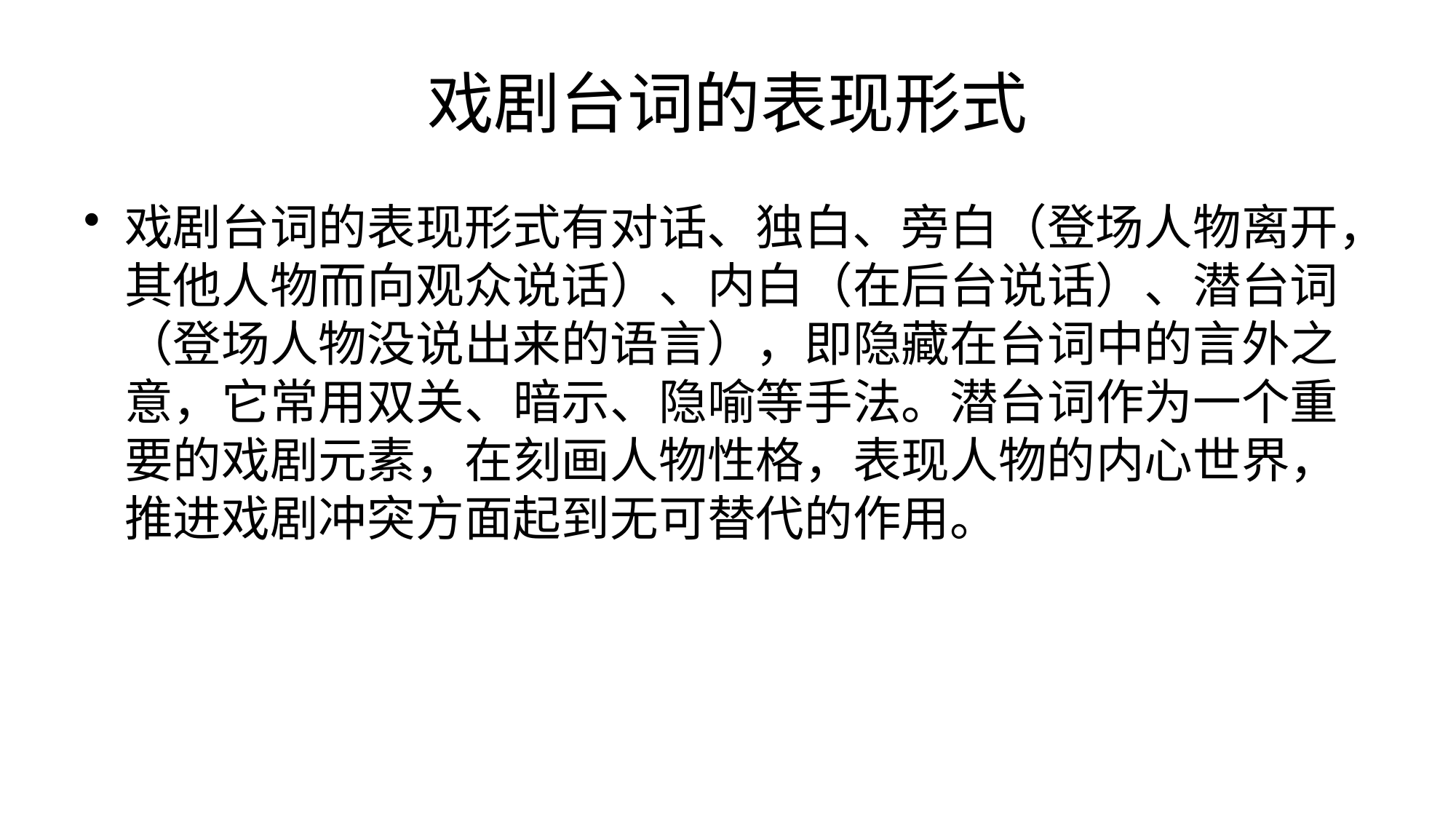

# 戏剧台词的表现形式
戏剧台词的表现形式有对话、独白、旁白（登场人物离开，其他人物而向观众说话）、内白（在后台说话）、潜台词（登场人物没说出来的语言），即隐藏在台词中的言外之意，它常用双关、暗示、隐喻等手法。潜台词作为一个重要的戏剧元素，在刻画人物性格，表现人物的内心世界，推进戏剧冲突方面起到无可替代的作用。